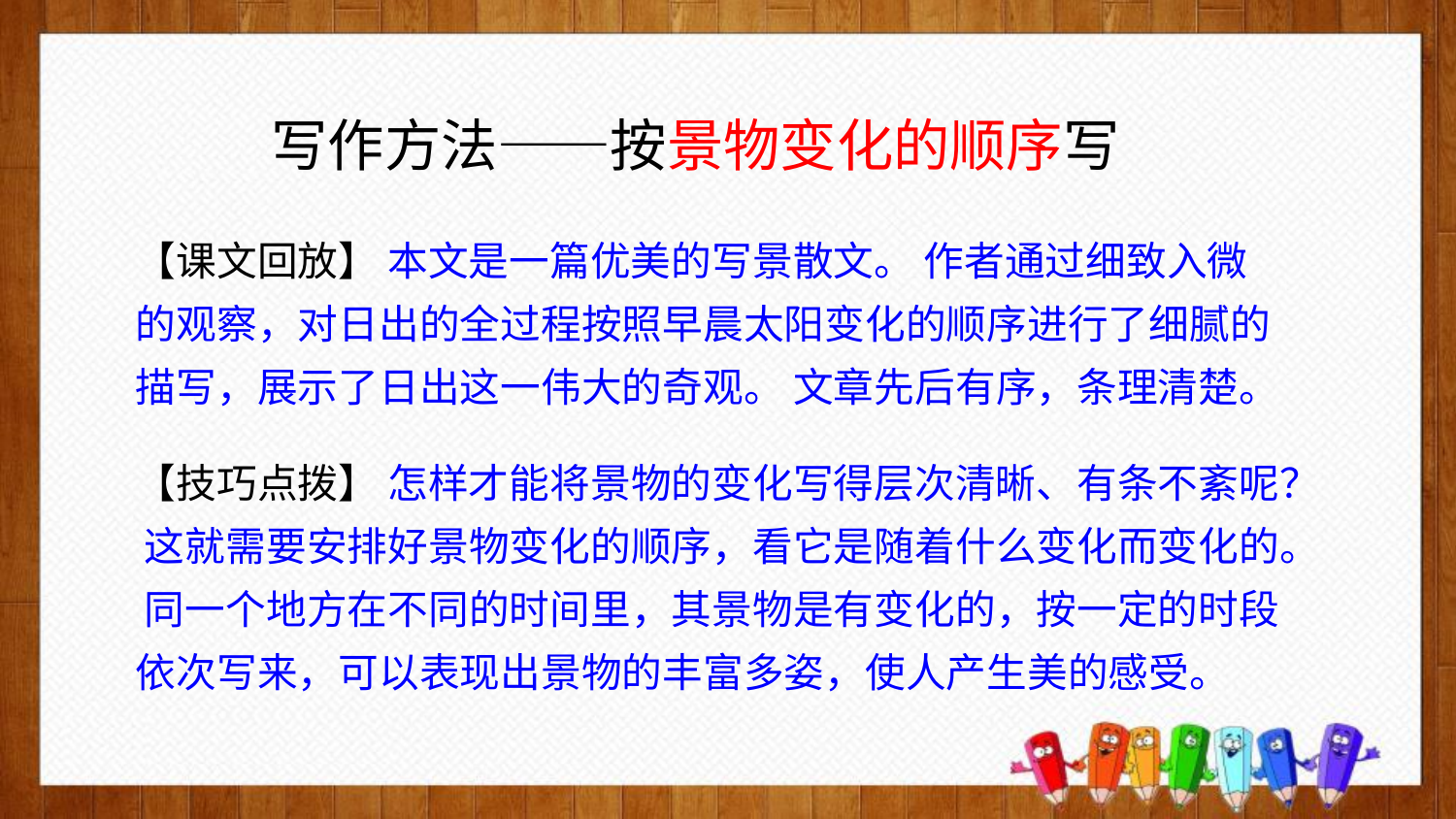

写作方法——按景物变化的顺序写
【课文回放】 本文是一篇优美的写景散文。 作者通过细致入微的观察，对日出的全过程按照早晨太阳变化的顺序进行了细腻的描写，展示了日出这一伟大的奇观。 文章先后有序，条理清楚。
【技巧点拨】 怎样才能将景物的变化写得层次清晰、有条不紊呢？ 这就需要安排好景物变化的顺序，看它是随着什么变化而变化的。 同一个地方在不同的时间里，其景物是有变化的，按一定的时段依次写来，可以表现出景物的丰富多姿，使人产生美的感受。